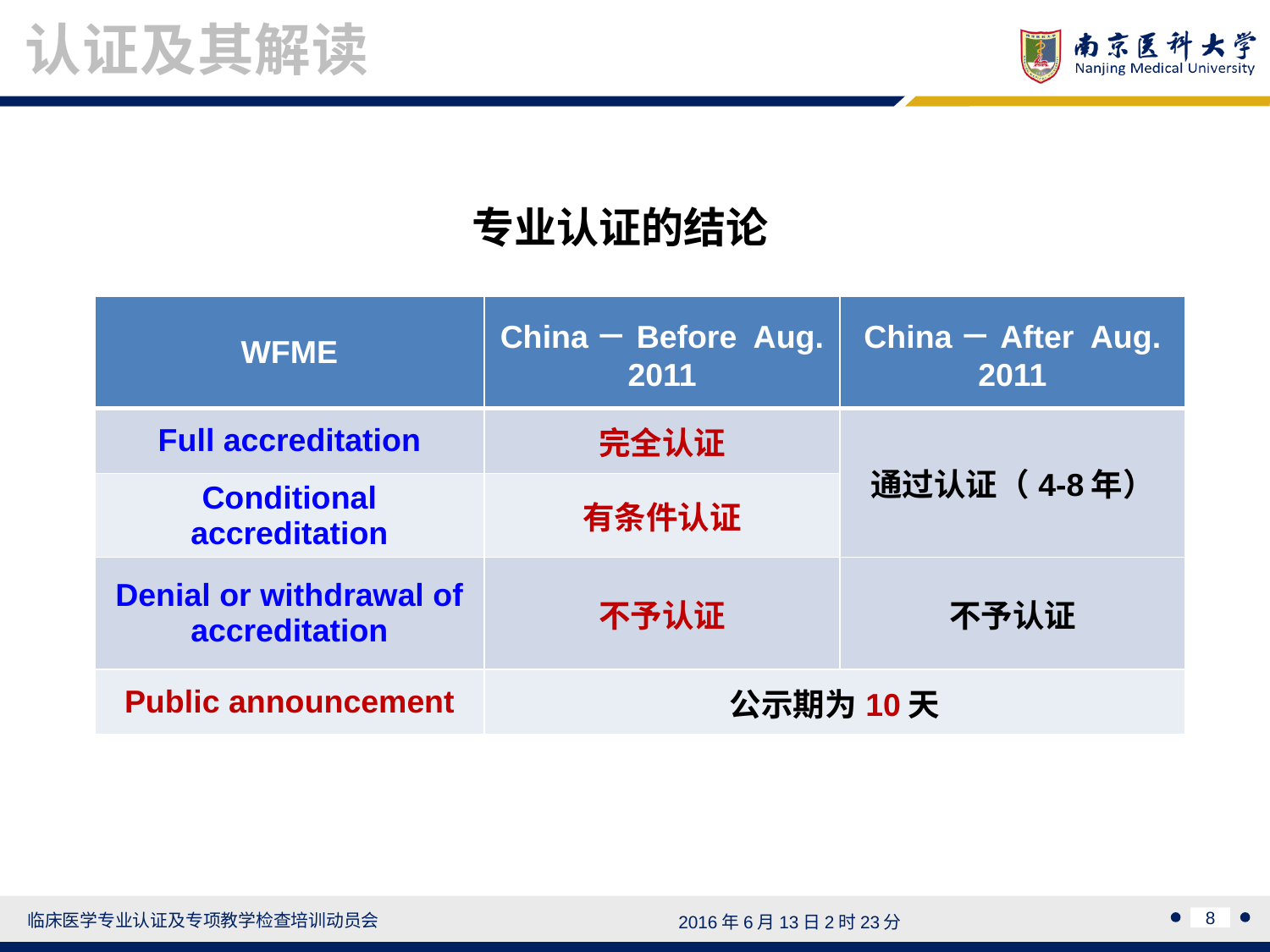

认证及其解读
专业认证的结论
| WFME | China－Before Aug. 2011 | China－After Aug. 2011 |
| --- | --- | --- |
| Full accreditation | 完全认证 | 通过认证（4-8年） |
| Conditional accreditation | 有条件认证 |  |
| Denial or withdrawal of accreditation | 不予认证 | 不予认证 |
| Public announcement | 公示期为10天 |  |